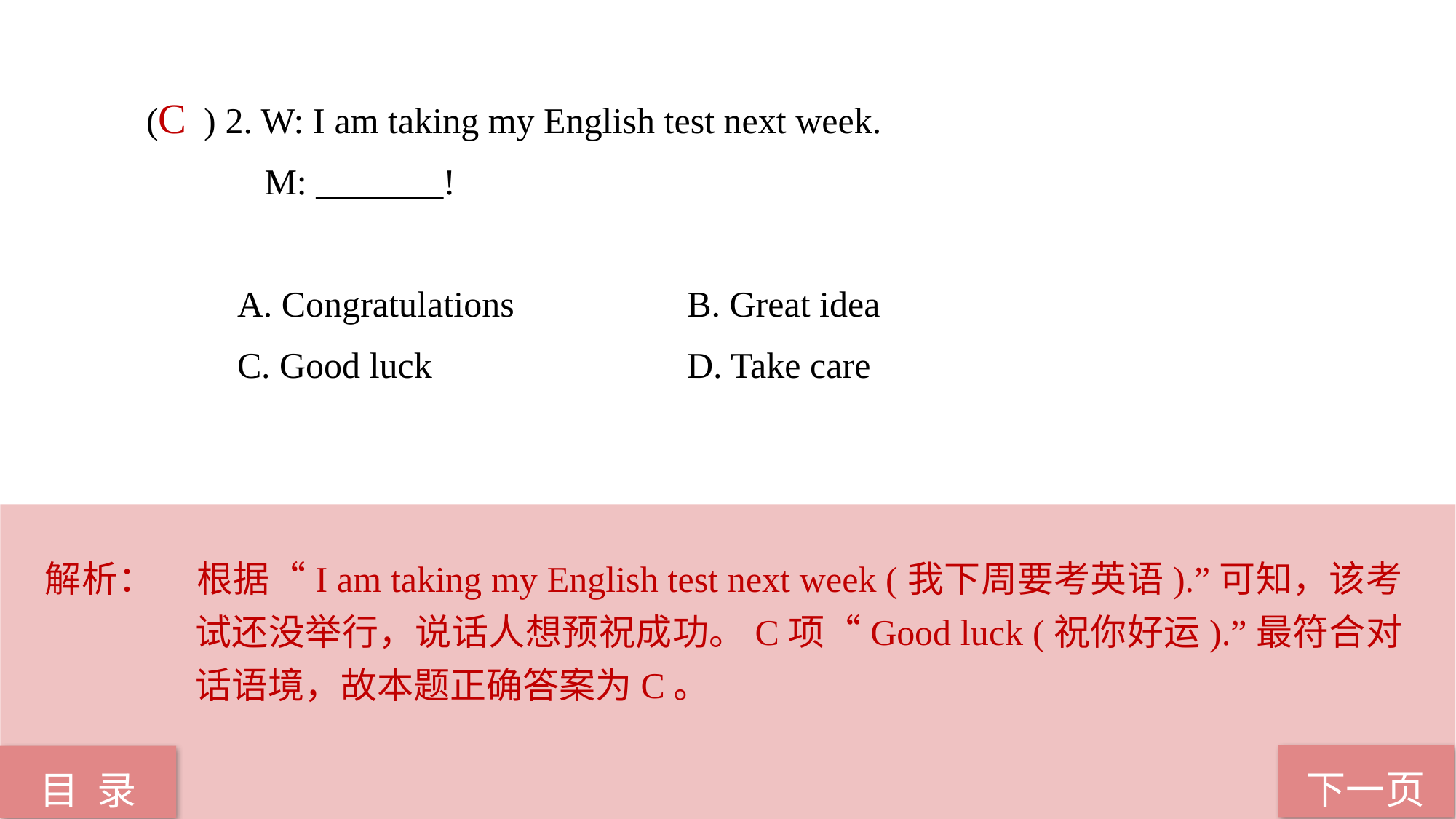

(     ) 2. W: I am taking my English test next week.
             M: _______!

          A. Congratulations                   B. Great idea
          C. Good luck                            D. Take care
C
解析：	根据“I am taking my English test next week (我下周要考英语).”可知，该考试还没举行，说话人想预祝成功。C项“Good luck (祝你好运).”最符合对话语境，故本题正确答案为C。